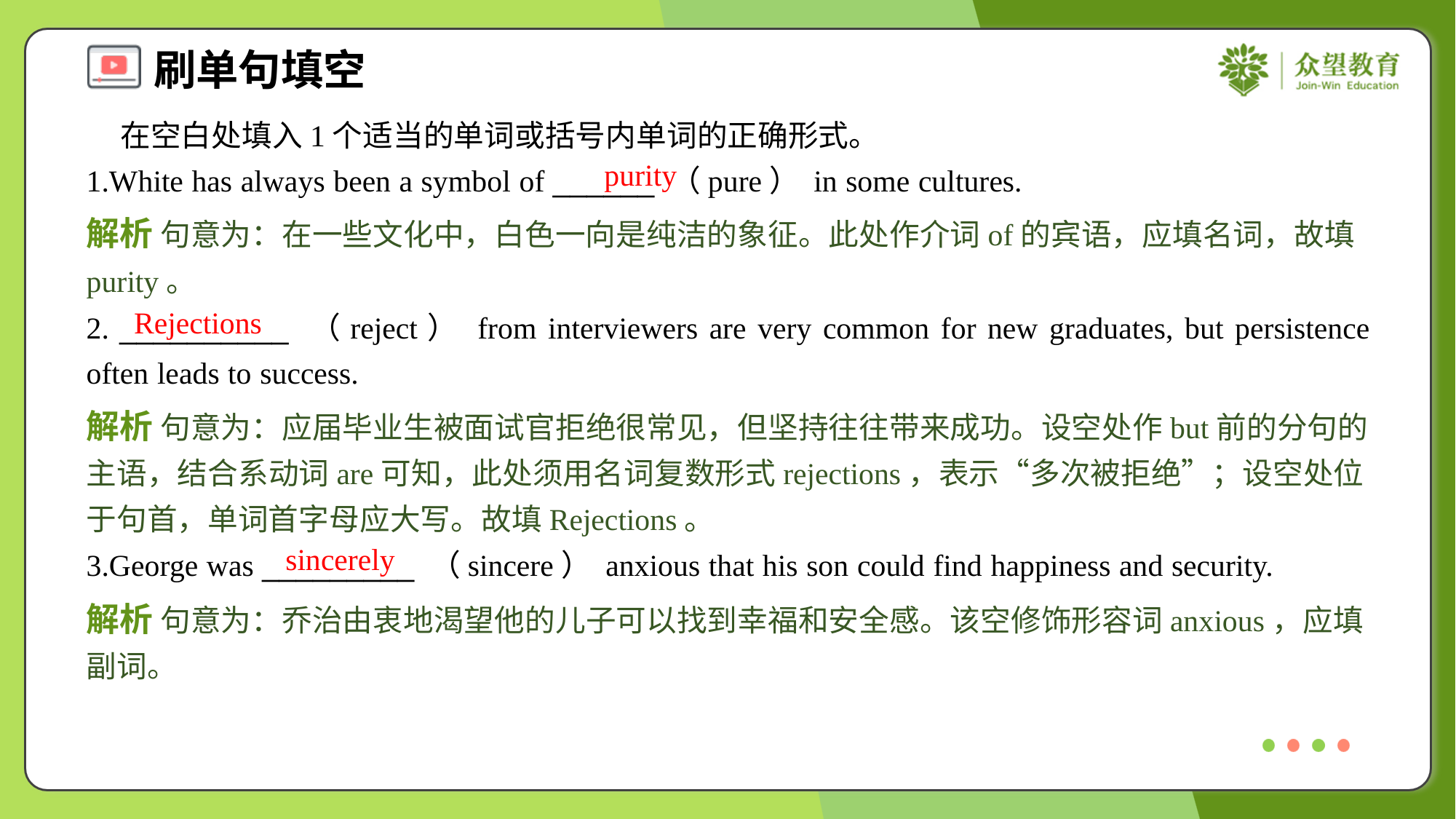

在空白处填入1个适当的单词或括号内单词的正确形式。
1.White has always been a symbol of ______ （pure） in some cultures.
purity
解析 句意为：在一些文化中，白色一向是纯洁的象征。此处作介词of的宾语，应填名词，故填purity。
Rejections
2. __________ （reject） from interviewers are very common for new graduates, but persistence often leads to success.
解析 句意为：应届毕业生被面试官拒绝很常见，但坚持往往带来成功。设空处作but前的分句的主语，结合系动词are可知，此处须用名词复数形式rejections，表示“多次被拒绝”；设空处位于句首，单词首字母应大写。故填Rejections。
sincerely
3.George was _________ （sincere） anxious that his son could find happiness and security.
解析 句意为：乔治由衷地渴望他的儿子可以找到幸福和安全感。该空修饰形容词anxious，应填副词。